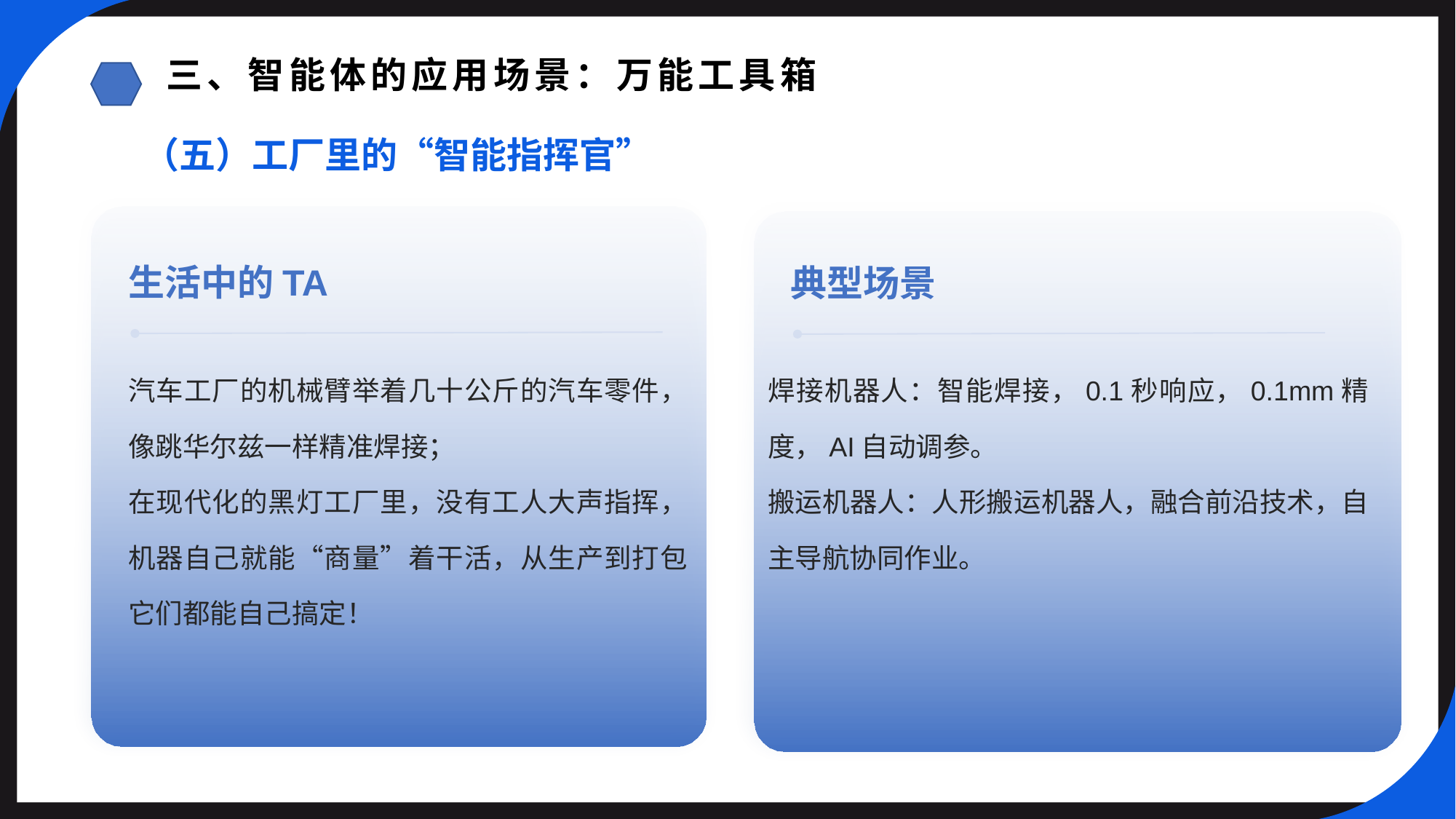

三、智能体的应用场景：万能工具箱
（五）工厂里的“智能指挥官”

生活中的TA
典型场景
汽车工厂的机械臂举着几十公斤的汽车零件，像跳华尔兹一样精准焊接；
在现代化的黑灯工厂里，没有工人大声指挥，机器自己就能“商量”着干活，从生产到打包它们都能自己搞定！
焊接机器人：智能焊接，0.1秒响应，0.1mm精度，AI自动调参。
搬运机器人：人形搬运机器人，融合前沿技术，自主导航协同作业。